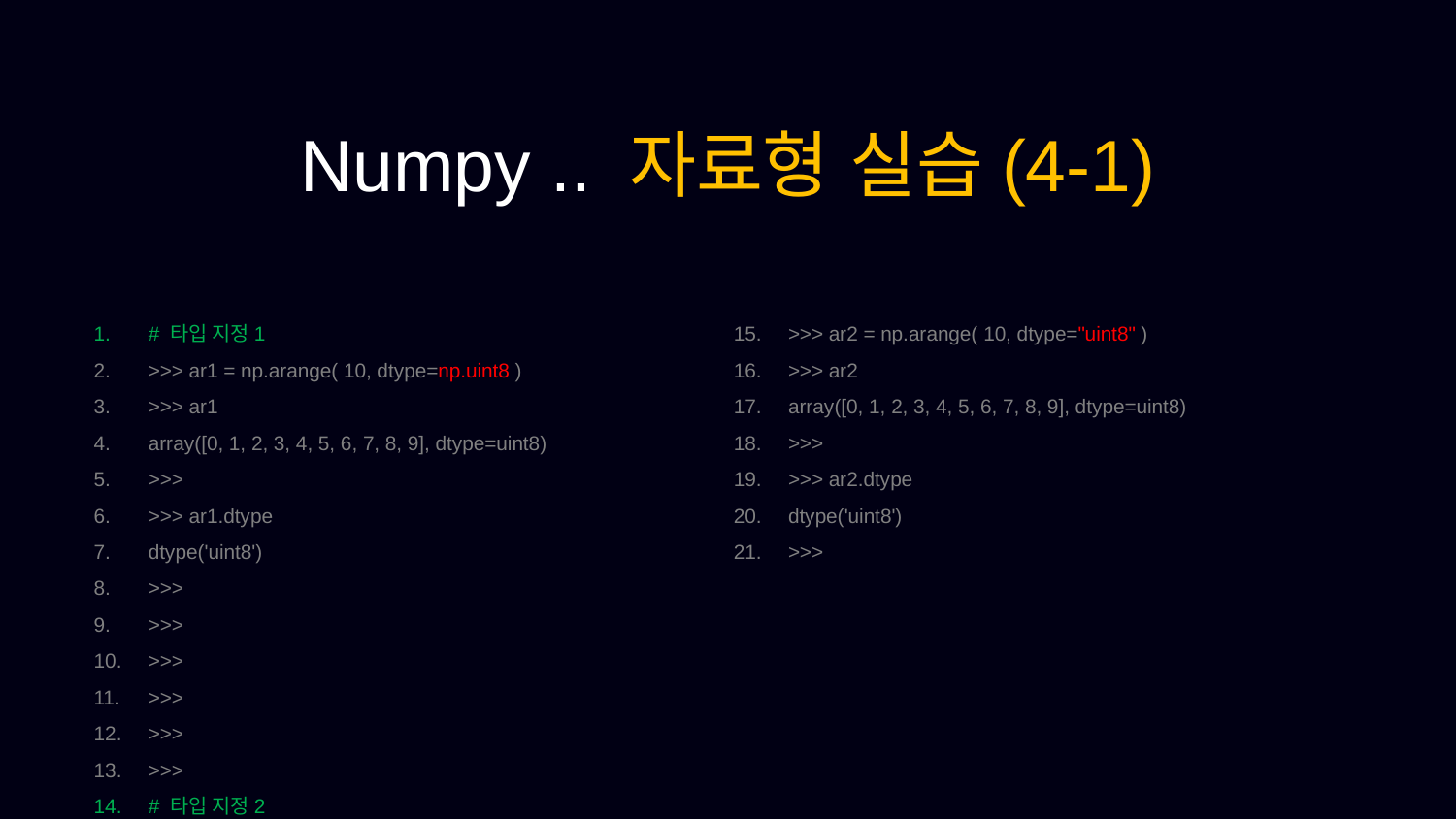

Numpy .. 자료형 실습(4-1)
# 타입 지정1
>>> ar1 = np.arange( 10, dtype=np.uint8 )
>>> ar1
array([0, 1, 2, 3, 4, 5, 6, 7, 8, 9], dtype=uint8)
>>>
>>> ar1.dtype
dtype('uint8')
>>>
>>>
>>>
>>>
>>>
>>>
# 타입 지정2
>>> ar2 = np.arange( 10, dtype="uint8" )
>>> ar2
array([0, 1, 2, 3, 4, 5, 6, 7, 8, 9], dtype=uint8)
>>>
>>> ar2.dtype
dtype('uint8')
>>>